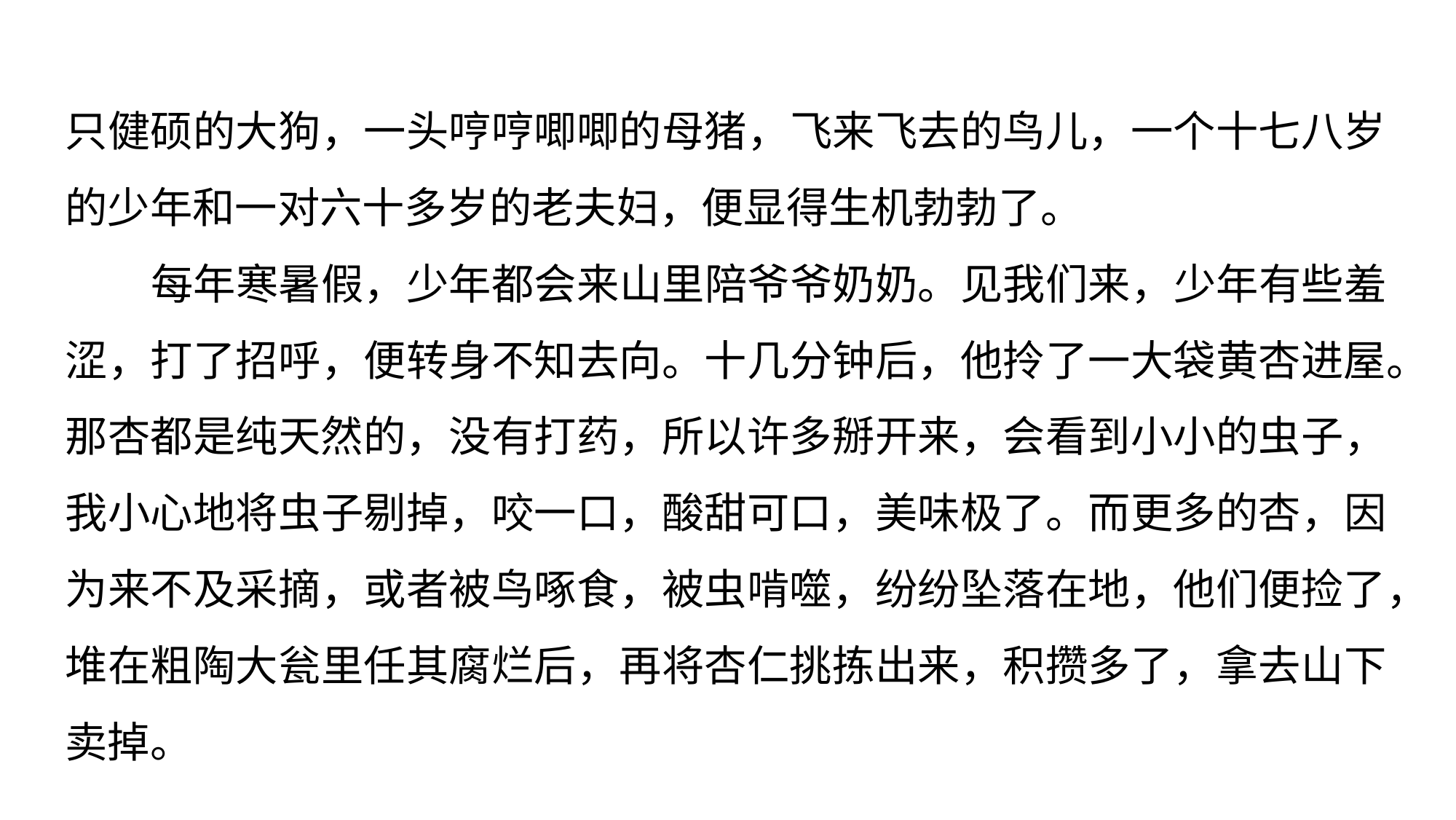

只健硕的大狗，一头哼哼唧唧的母猪，飞来飞去的鸟儿，一个十七八岁的少年和一对六十多岁的老夫妇，便显得生机勃勃了。
每年寒暑假，少年都会来山里陪爷爷奶奶。见我们来，少年有些羞涩，打了招呼，便转身不知去向。十几分钟后，他拎了一大袋黄杏进屋。那杏都是纯天然的，没有打药，所以许多掰开来，会看到小小的虫子，我小心地将虫子剔掉，咬一口，酸甜可口，美味极了。而更多的杏，因为来不及采摘，或者被鸟啄食，被虫啃噬，纷纷坠落在地，他们便捡了，堆在粗陶大瓮里任其腐烂后，再将杏仁挑拣出来，积攒多了，拿去山下卖掉。